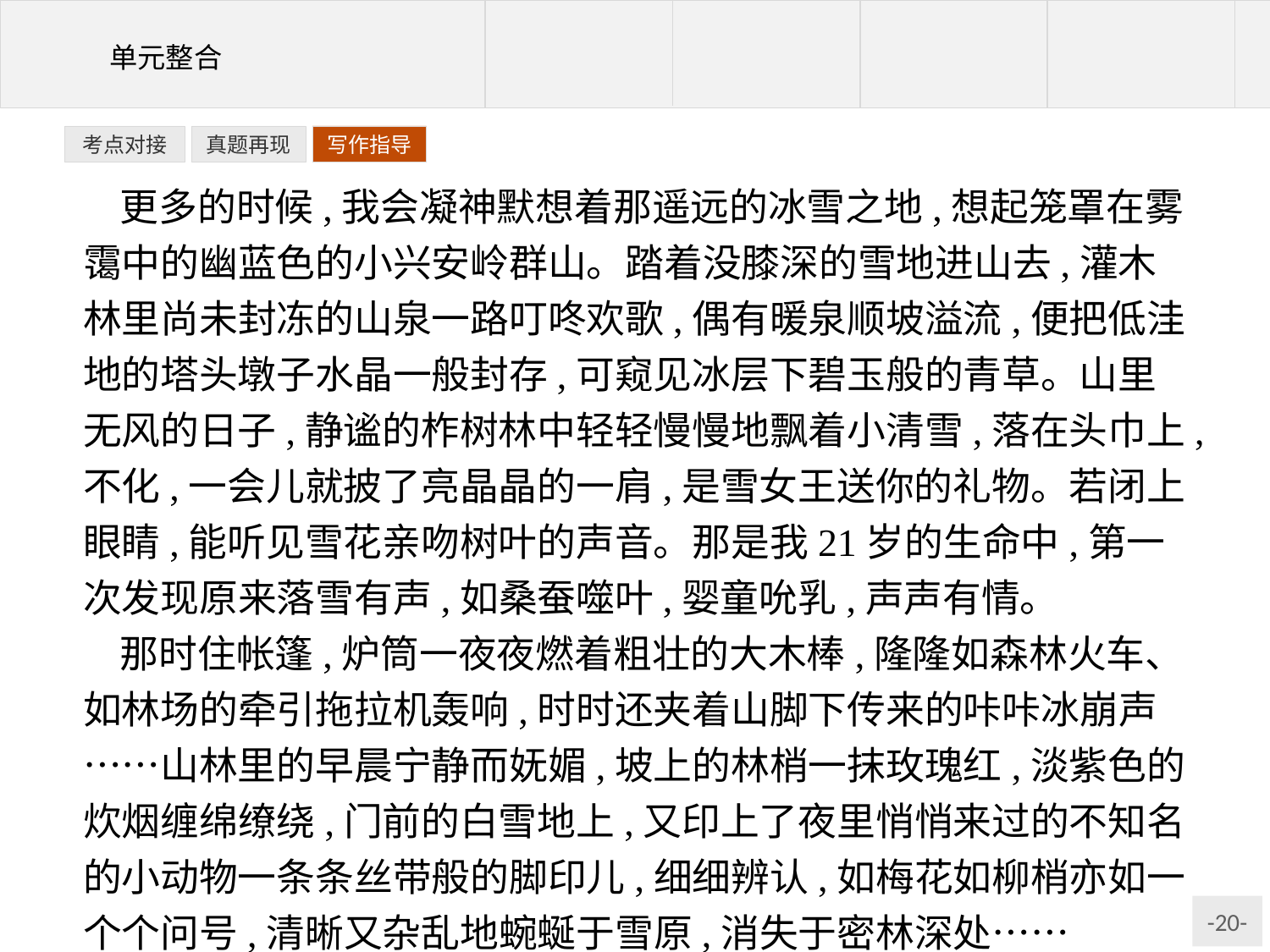

写作指导
考点对接
真题再现
更多的时候,我会凝神默想着那遥远的冰雪之地,想起笼罩在雾霭中的幽蓝色的小兴安岭群山。踏着没膝深的雪地进山去,灌木林里尚未封冻的山泉一路叮咚欢歌,偶有暖泉顺坡溢流,便把低洼地的塔头墩子水晶一般封存,可窥见冰层下碧玉般的青草。山里无风的日子,静谧的柞树林中轻轻慢慢地飘着小清雪,落在头巾上,不化,一会儿就披了亮晶晶的一肩,是雪女王送你的礼物。若闭上眼睛,能听见雪花亲吻树叶的声音。那是我21岁的生命中,第一次发现原来落雪有声,如桑蚕噬叶,婴童吮乳,声声有情。
那时住帐篷,炉筒一夜夜燃着粗壮的大木棒,隆隆如森林火车、如林场的牵引拖拉机轰响,时时还夹着山脚下传来的咔咔冰崩声……山林里的早晨宁静而妩媚,坡上的林梢一抹玫瑰红,淡紫色的炊烟缠绵缭绕,门前的白雪地上,又印上了夜里悄悄来过的不知名的小动物一条条丝带般的脚印儿,细细辨认,如梅花如柳梢亦如一个个问号,清晰又杂乱地蜿蜒于雪原,消失于密林深处……